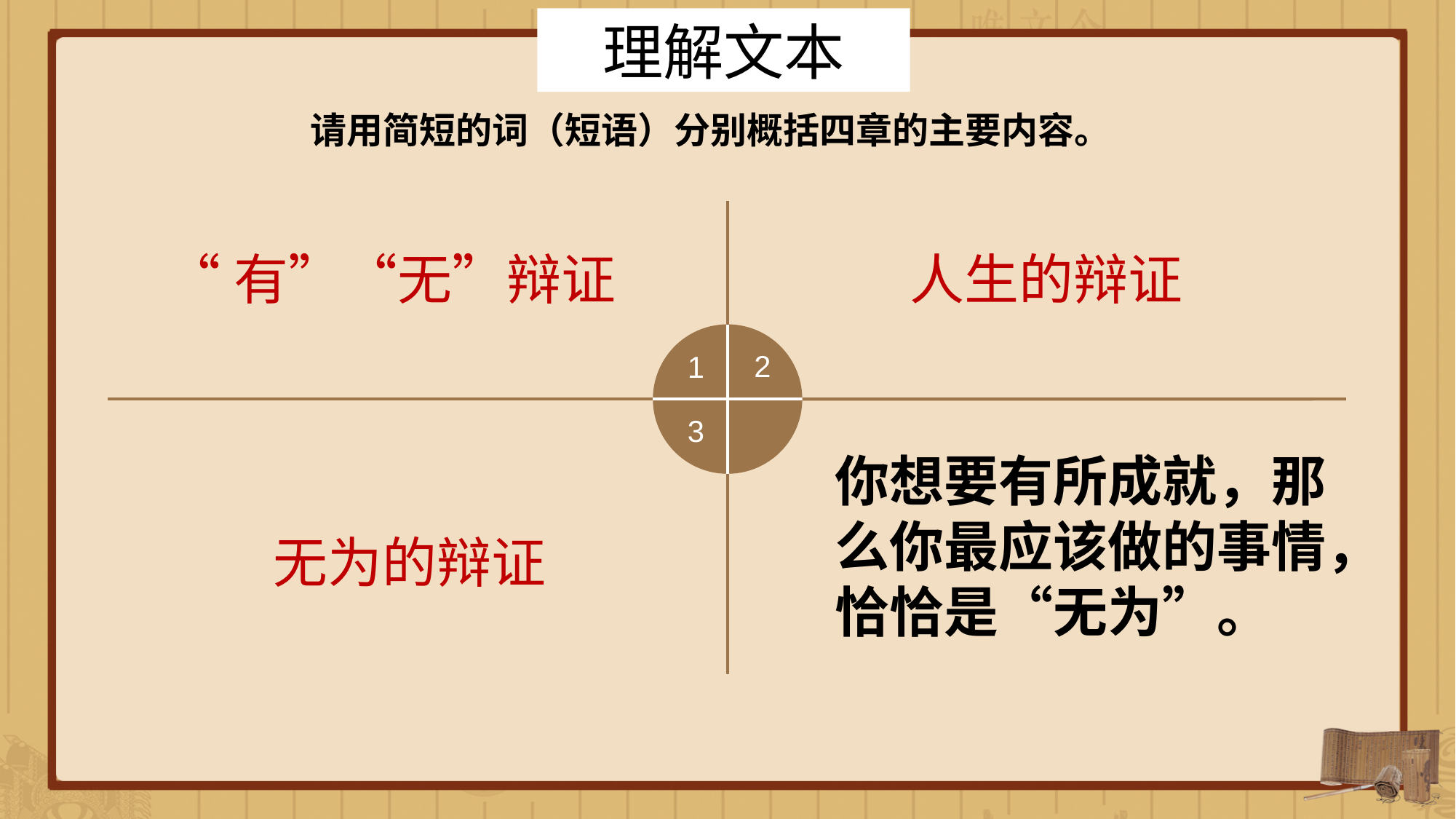

理解文本
请用简短的词（短语）分别概括四章的主要内容。
“有”“无”辩证
人生的辩证

2
1
3
你想要有所成就，那么你最应该做的事情，恰恰是“无为”。
无为的辩证